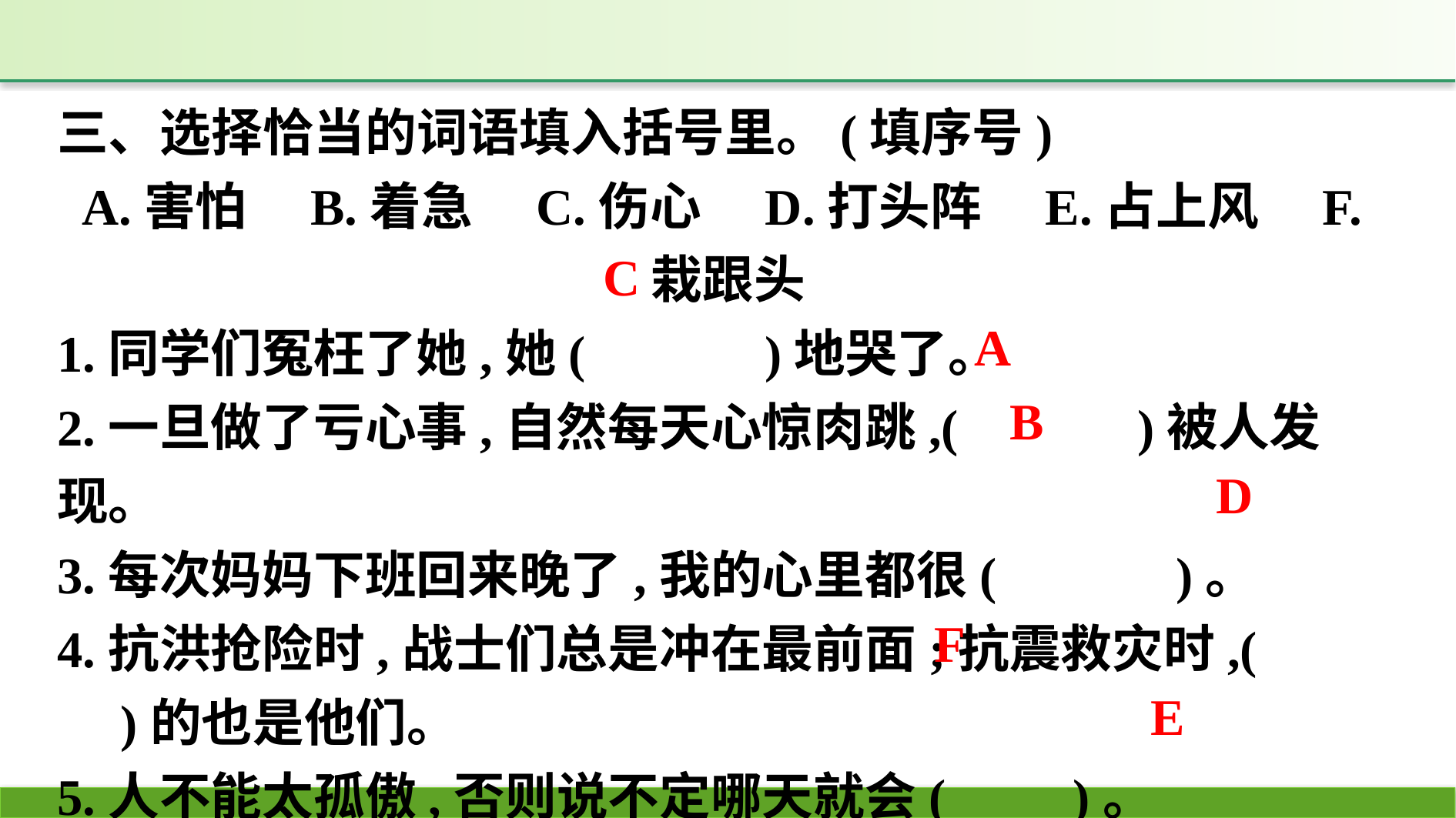

三、选择恰当的词语填入括号里。(填序号)
A.害怕　B.着急　C.伤心　D.打头阵　E.占上风　F.栽跟头
1.同学们冤枉了她,她(　　　)地哭了。
2.一旦做了亏心事,自然每天心惊肉跳,(　　　)被人发现。
3.每次妈妈下班回来晚了,我的心里都很(　　　)。
4.抗洪抢险时,战士们总是冲在最前面;抗震救灾时,(　　)的也是他们。
5.人不能太孤傲,否则说不定哪天就会(　　)。
6.拔河比赛开始了,队员们个个身体健壮,很快便(　　)了。
C
A
B
D
F
E